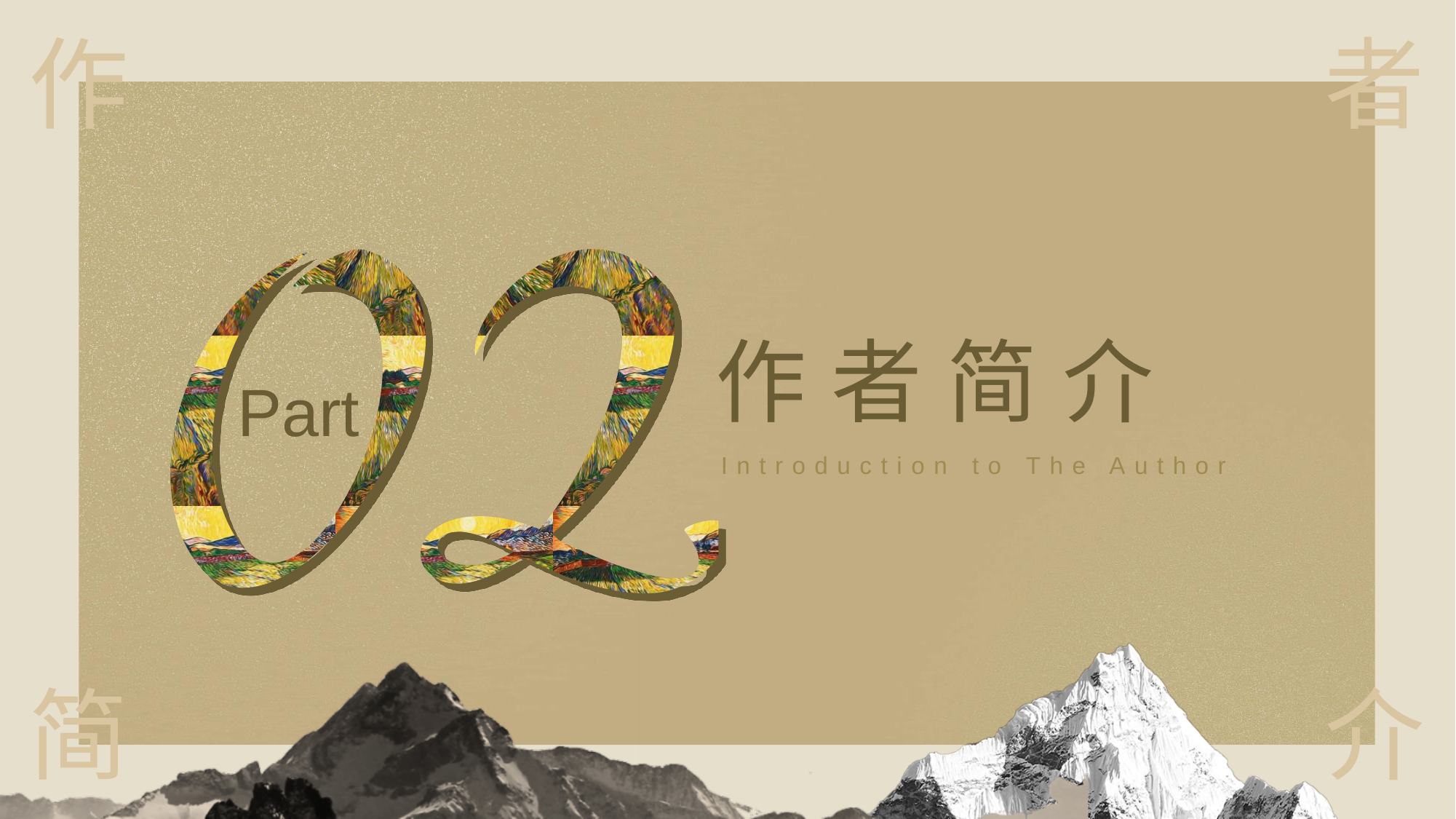

作
者

作
者
简
介
Part
Introduction to The Author
简
介